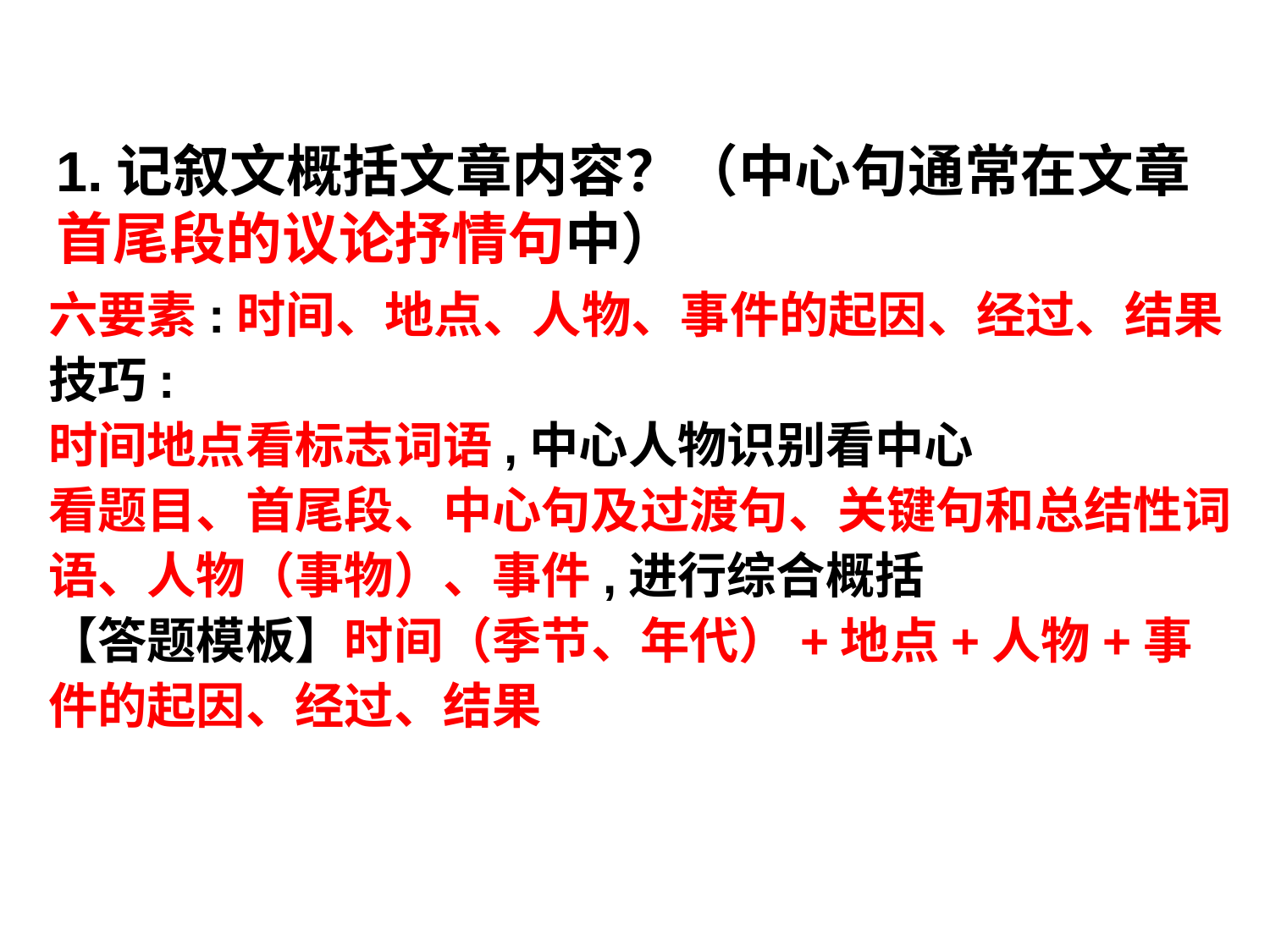

1.记叙文概括文章内容？（中心句通常在文章首尾段的议论抒情句中）
六要素:时间、地点、人物、事件的起因、经过、结果
技巧:
时间地点看标志词语,中心人物识别看中心
看题目、首尾段、中心句及过渡句、关键句和总结性词语、人物（事物）、事件,进行综合概括
【答题模板】时间（季节、年代）+地点+人物+事件的起因、经过、结果